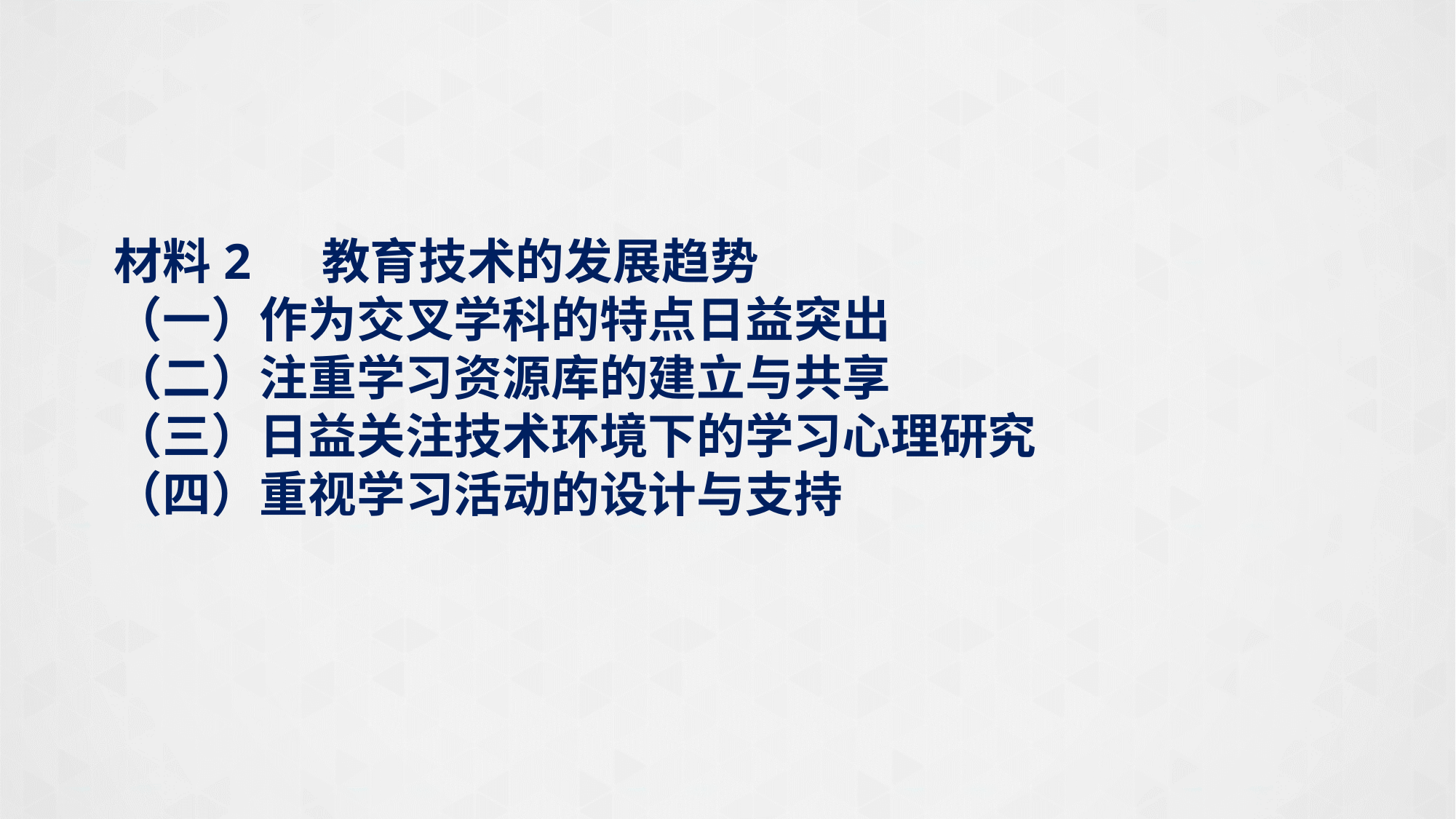

材料2  教育技术的发展趋势
（一）作为交叉学科的特点日益突出
（二）注重学习资源库的建立与共享
（三）日益关注技术环境下的学习心理研究
（四）重视学习活动的设计与支持